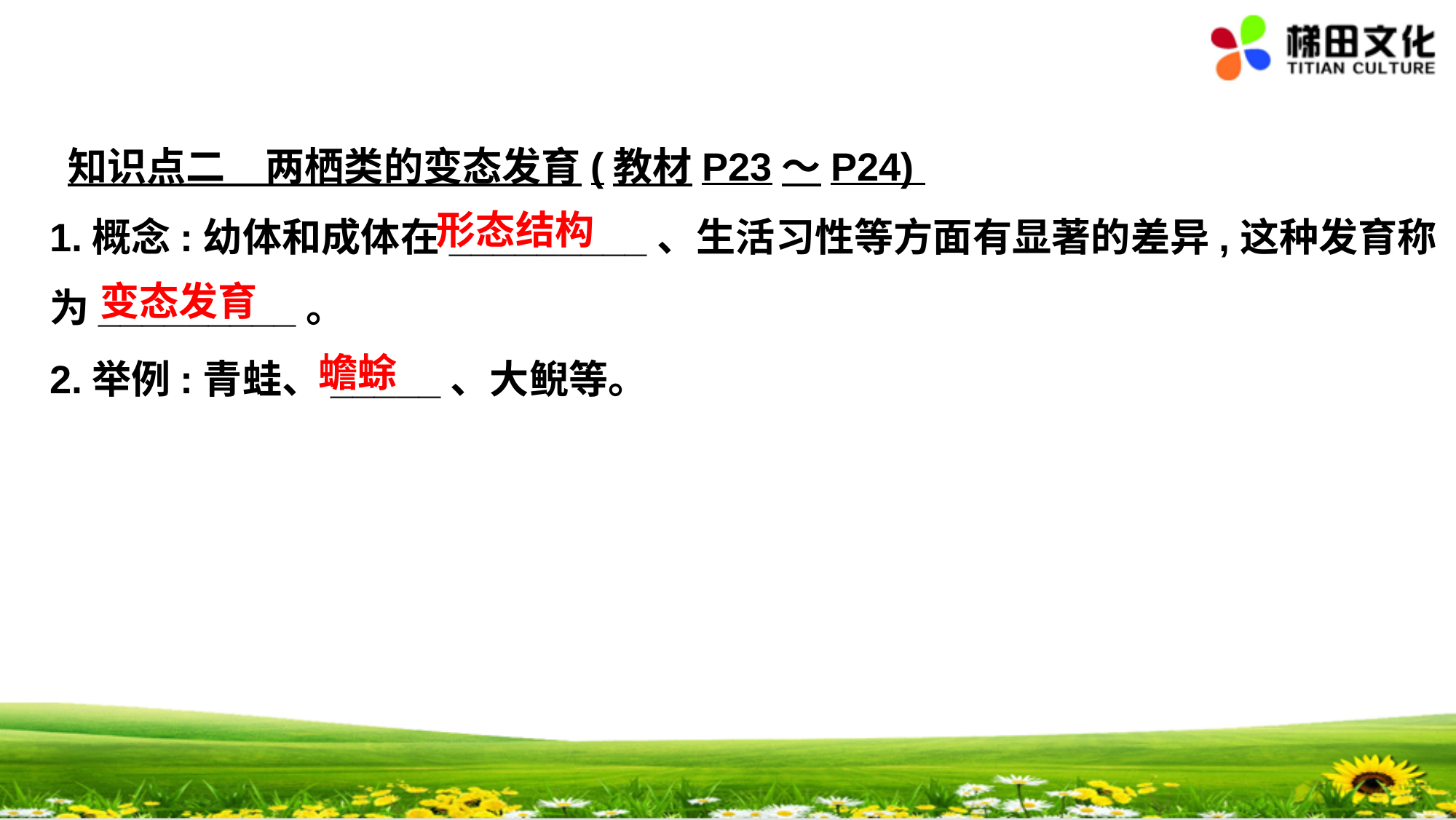

知识点二　两栖类的变态发育(教材P23～P24)
1.概念:幼体和成体在_________、生活习性等方面有显著的差异,这种发育称
为_________。
2.举例:青蛙、_____、大鲵等。
形态结构
变态发育
蟾蜍